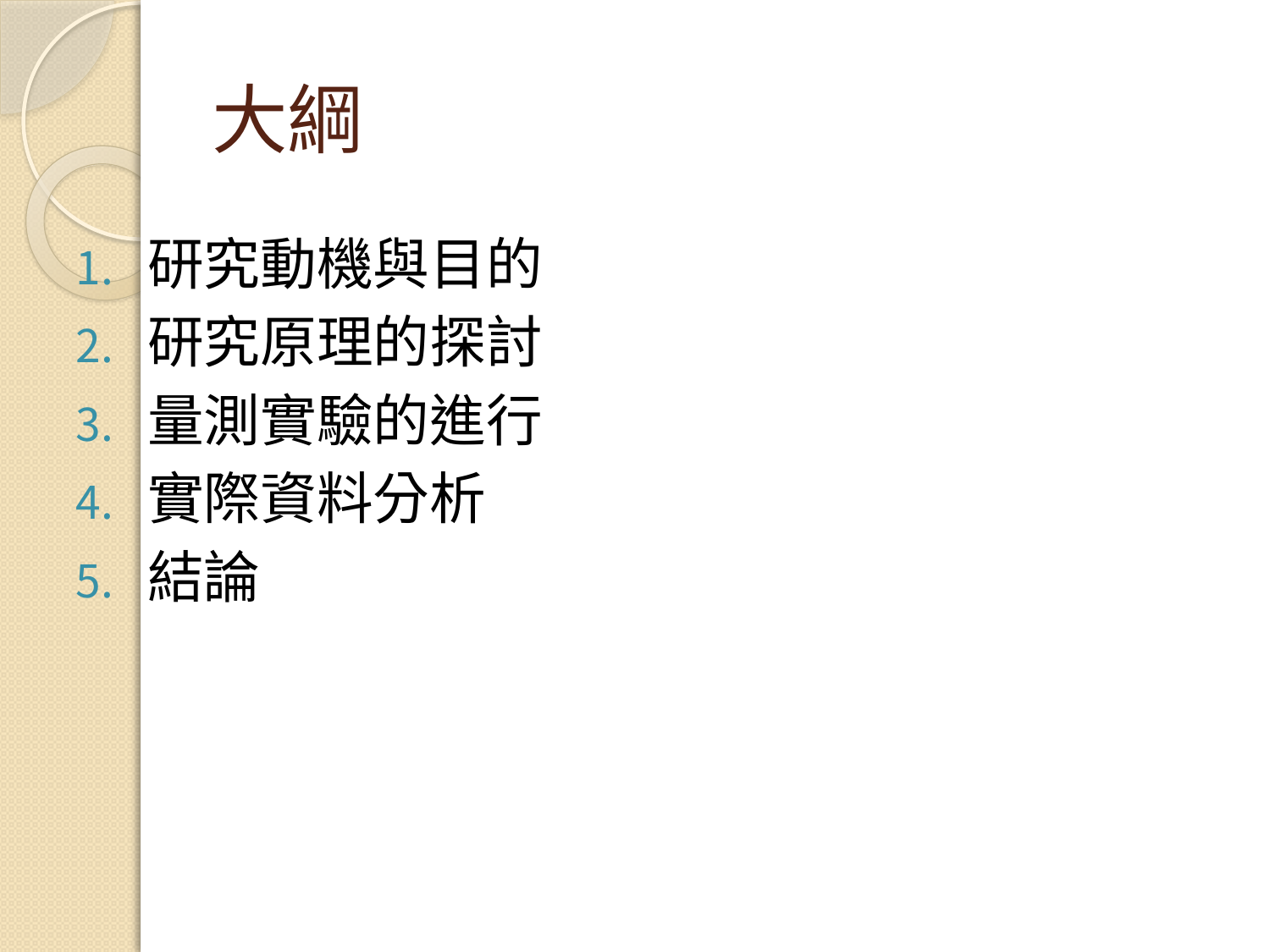

# 大綱
研究動機與目的
研究原理的探討
量測實驗的進行
實際資料分析
結論